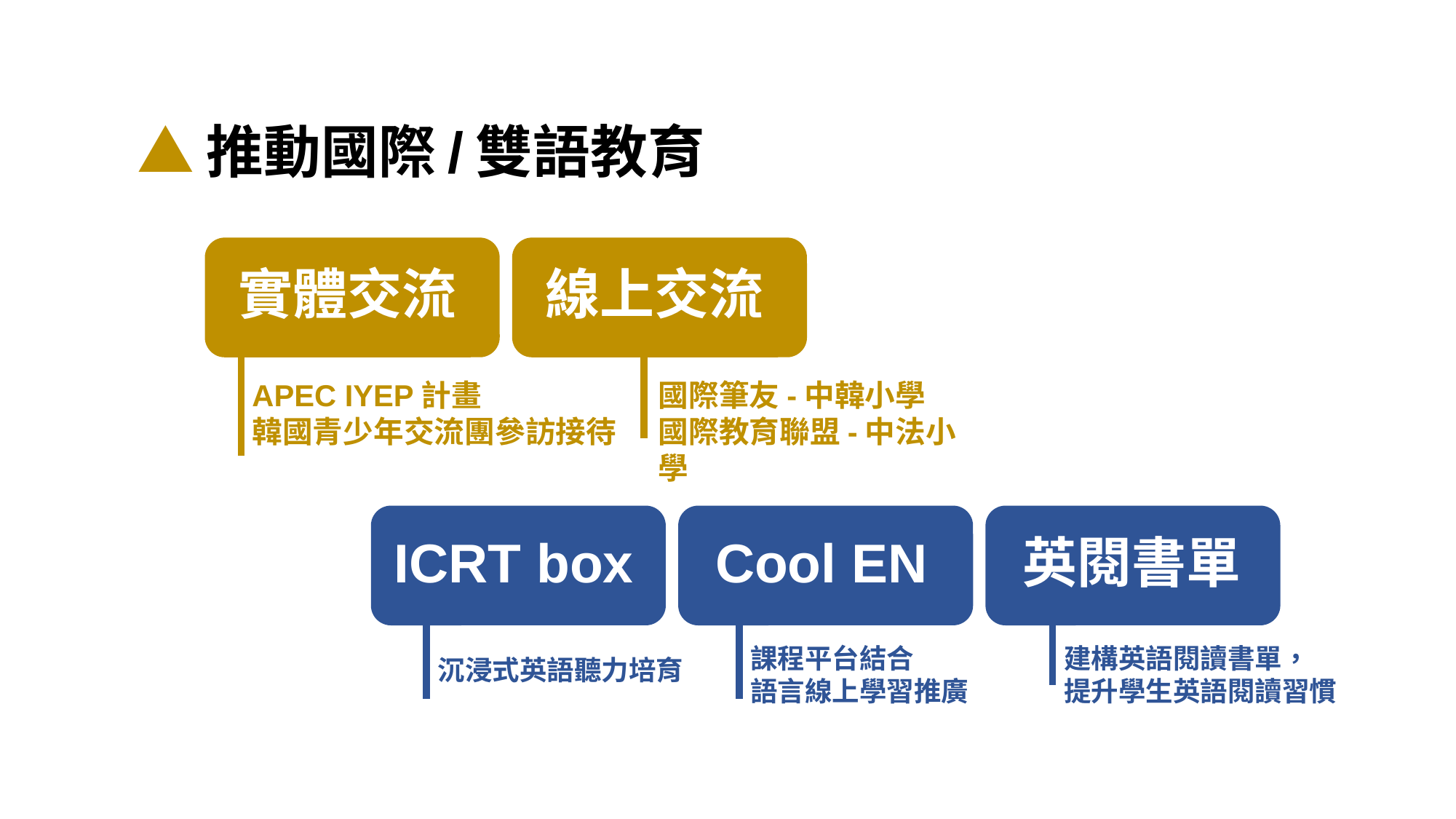

# ▲推動國際/雙語教育

實體交流
線上交流
APEC IYEP計畫
韓國青少年交流團參訪接待
國際筆友-中韓小學
國際教育聯盟-中法小學

英閱書單
ICRT box
Cool EN
課程平台結合
語言線上學習推廣
建構英語閱讀書單，
提升學生英語閱讀習慣
沉浸式英語聽力培育